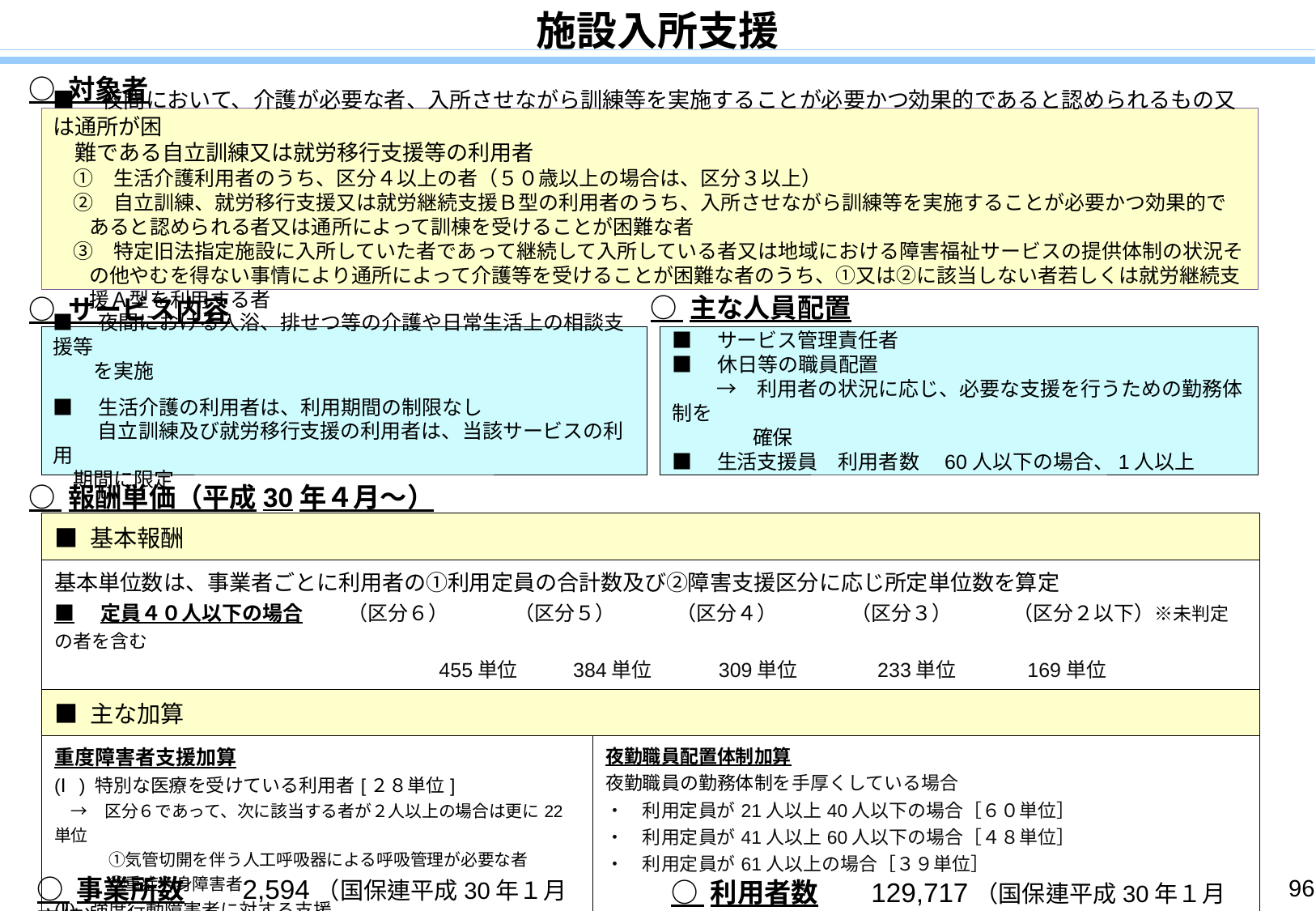

施設入所支援
○ 対象者
■　夜間において、介護が必要な者、入所させながら訓練等を実施することが必要かつ効果的であると認められるもの又は通所が困
　難である自立訓練又は就労移行支援等の利用者
　①　生活介護利用者のうち、区分４以上の者（５０歳以上の場合は、区分３以上）
　②　自立訓練、就労移行支援又は就労継続支援Ｂ型の利用者のうち、入所させながら訓練等を実施することが必要かつ効果的であると認められる者又は通所によって訓棟を受けることが困難な者
　③　特定旧法指定施設に入所していた者であって継続して入所している者又は地域における障害福祉サービスの提供体制の状況その他やむを得ない事情により通所によって介護等を受けることが困難な者のうち、①又は②に該当しない者若しくは就労継続支援Ａ型を利用する者
○ 主な人員配置
○ サービス内容
■　夜間における入浴、排せつ等の介護や日常生活上の相談支援等
　　を実施

■　生活介護の利用者は、利用期間の制限なし
　　 自立訓練及び就労移行支援の利用者は、当該サービスの利用
　期間に限定
■　サービス管理責任者
■　休日等の職員配置
　　 →　利用者の状況に応じ、必要な支援を行うための勤務体制を
　　　　確保
■　生活支援員　利用者数　60人以下の場合、1人以上
○ 報酬単価（平成30年４月～）
| ■ 基本報酬 |  |
| --- | --- |
| 基本単位数は、事業者ごとに利用者の①利用定員の合計数及び②障害支援区分に応じ所定単位数を算定 ■　定員４０人以下の場合　　 （区分６）　　　 （区分５）　　　（区分４） 　　　（区分３）　　　（区分２以下）※未判定の者を含む 　　　　　　　　　　　　　　　 　　　455単位　　 384単位　　　309単位　　　 233単位　　　 169単位 |  |
| ■ 主な加算 |  |
| 重度障害者支援加算 (Ⅰ) 特別な医療を受けている利用者[２８単位] 　→　区分６であって、次に該当する者が２人以上の場合は更に22単位 　　 　①気管切開を伴う人工呼吸器による呼吸管理が必要な者 　　 　②重症心身障害者 (Ⅱ) 強度行動障害者に対する支援 　→　（一）体制を整えた場合[7単位] 　 （二）夜間支援を行った場合[180単位] | 夜勤職員配置体制加算 夜勤職員の勤務体制を手厚くしている場合 ・　利用定員が21人以上40人以下の場合［６０単位］ ・　利用定員が41人以上60人以下の場合［４８単位］ ・　利用定員が61人以上の場合［３９単位］ |
○ 事業所数　　 2,594（国保連平成30年１月実績）
96
○ 利用者数　　129,717（国保連平成30年１月実績）